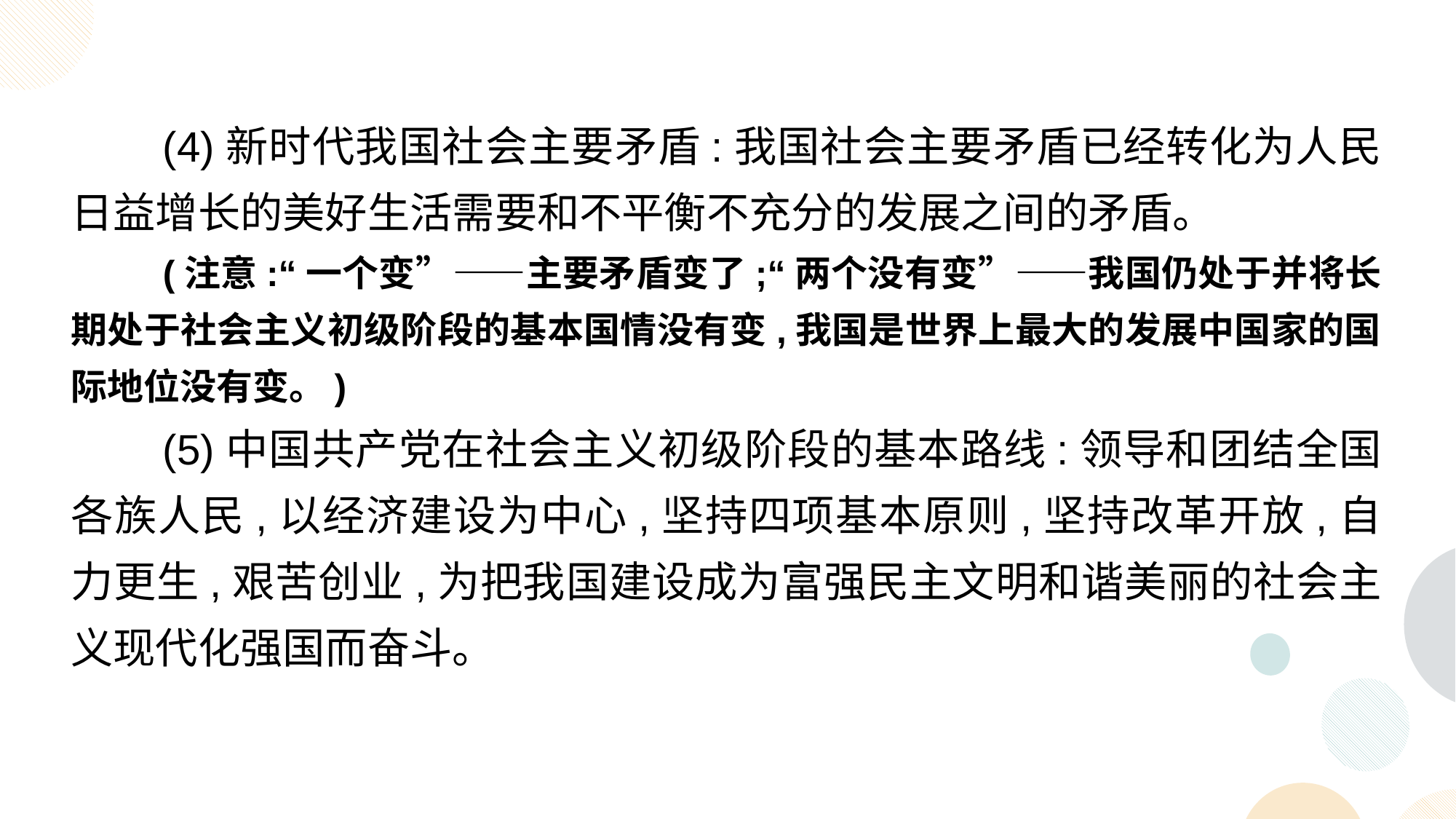

(4)新时代我国社会主要矛盾:我国社会主要矛盾已经转化为人民日益增长的美好生活需要和不平衡不充分的发展之间的矛盾。
(注意:“一个变”——主要矛盾变了;“两个没有变”——我国仍处于并将长期处于社会主义初级阶段的基本国情没有变,我国是世界上最大的发展中国家的国际地位没有变。)
(5)中国共产党在社会主义初级阶段的基本路线:领导和团结全国各族人民,以经济建设为中心,坚持四项基本原则,坚持改革开放,自力更生,艰苦创业,为把我国建设成为富强民主文明和谐美丽的社会主义现代化强国而奋斗。